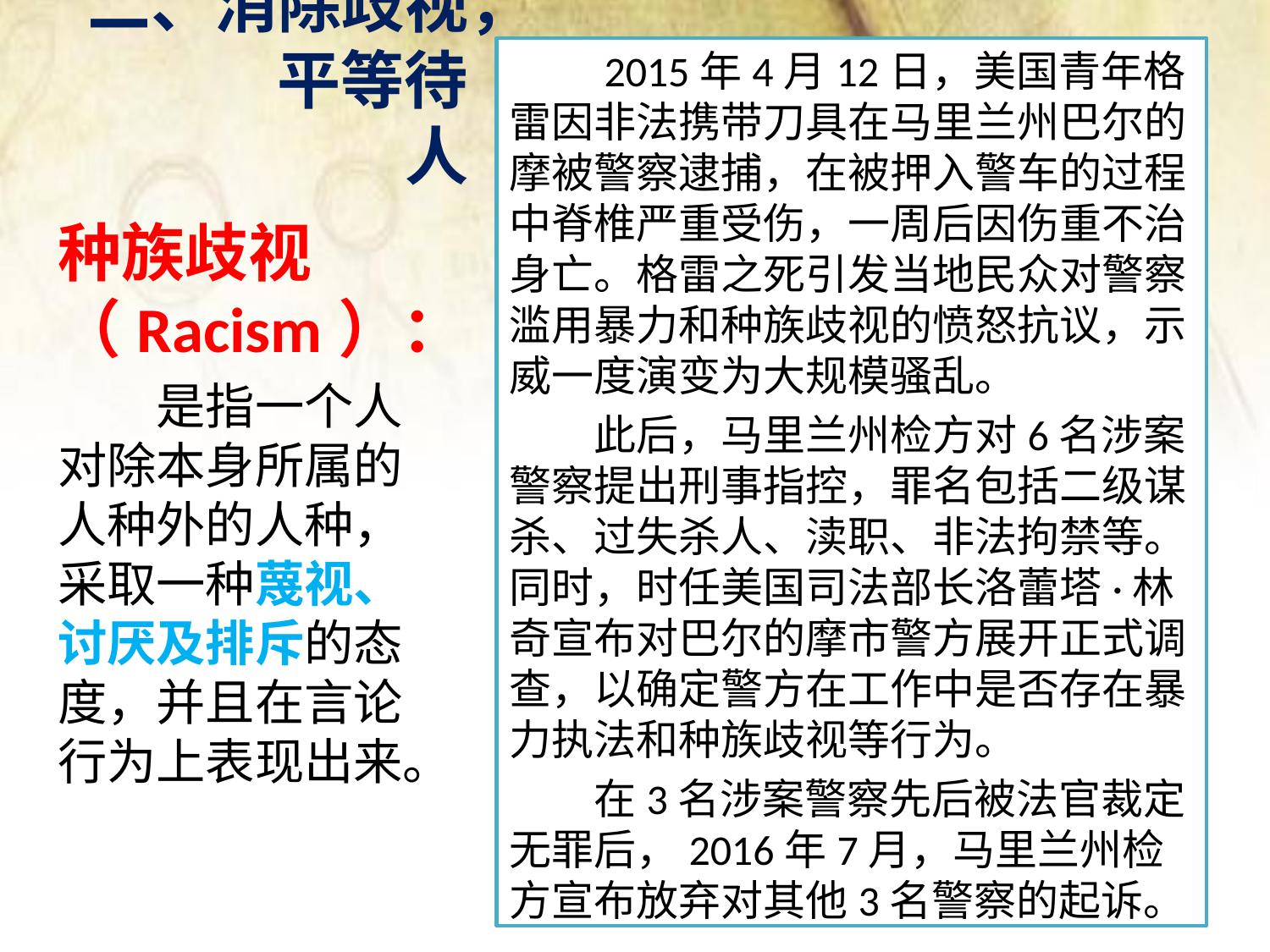

# 二、消除歧视，             平等待人
　　2015年4月12日，美国青年格雷因非法携带刀具在马里兰州巴尔的摩被警察逮捕，在被押入警车的过程中脊椎严重受伤，一周后因伤重不治身亡。格雷之死引发当地民众对警察滥用暴力和种族歧视的愤怒抗议，示威一度演变为大规模骚乱。
　　此后，马里兰州检方对6名涉案警察提出刑事指控，罪名包括二级谋杀、过失杀人、渎职、非法拘禁等。同时，时任美国司法部长洛蕾塔·林奇宣布对巴尔的摩市警方展开正式调查，以确定警方在工作中是否存在暴力执法和种族歧视等行为。
　　在3名涉案警察先后被法官裁定无罪后，2016年7月，马里兰州检方宣布放弃对其他3名警察的起诉。

种族歧视（Racism）：
　　是指一个人对除本身所属的人种外的人种，采取一种蔑视、讨厌及排斥的态度，并且在言论行为上表现出来。